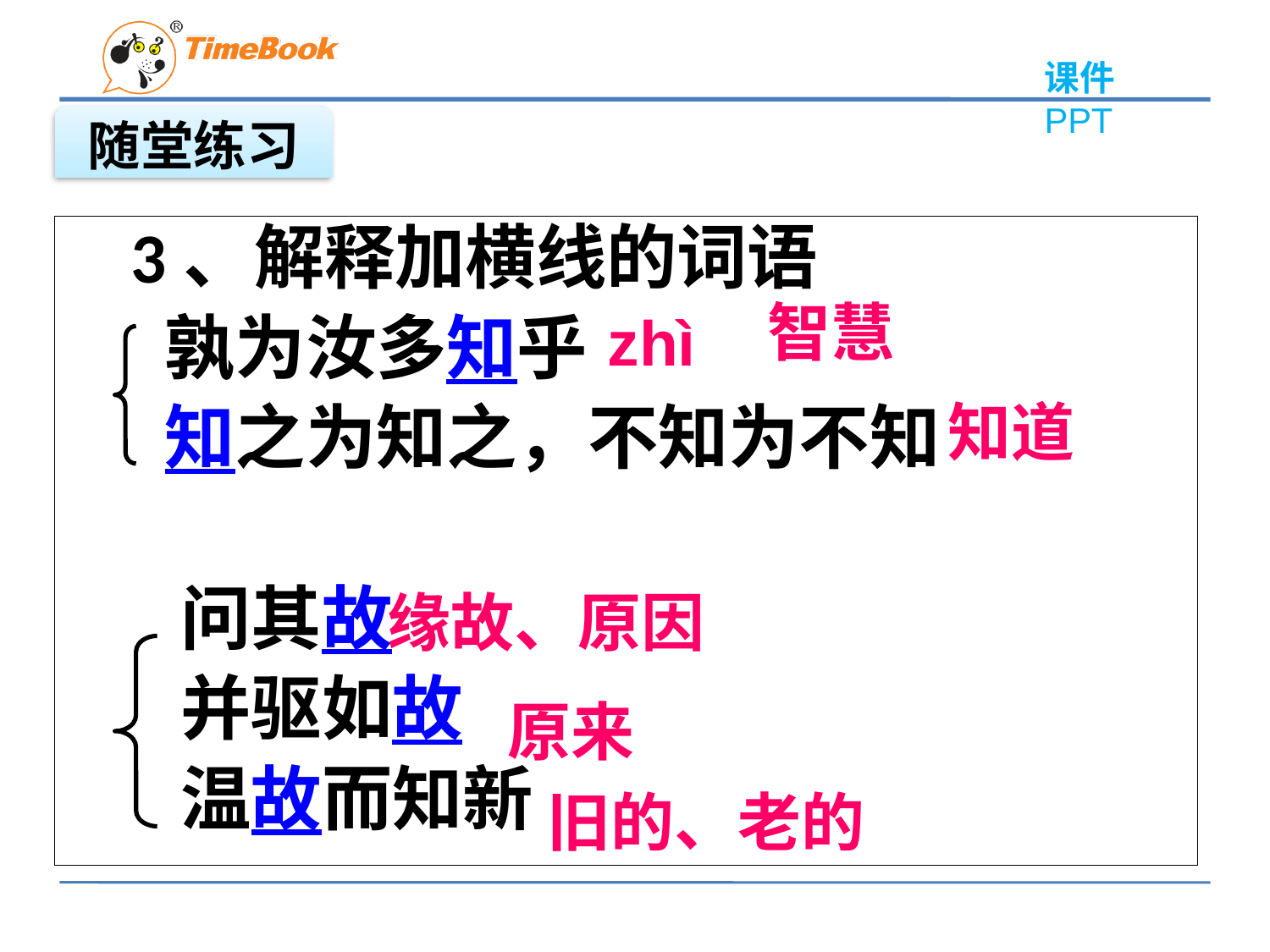

随堂练习
    3、解释加横线的词语
     孰为汝多知乎
     知之为知之，不知为不知

      问其故
      并驱如故
      温故而知新
智慧
zhì

知道
缘故、原因

原来
旧的、老的